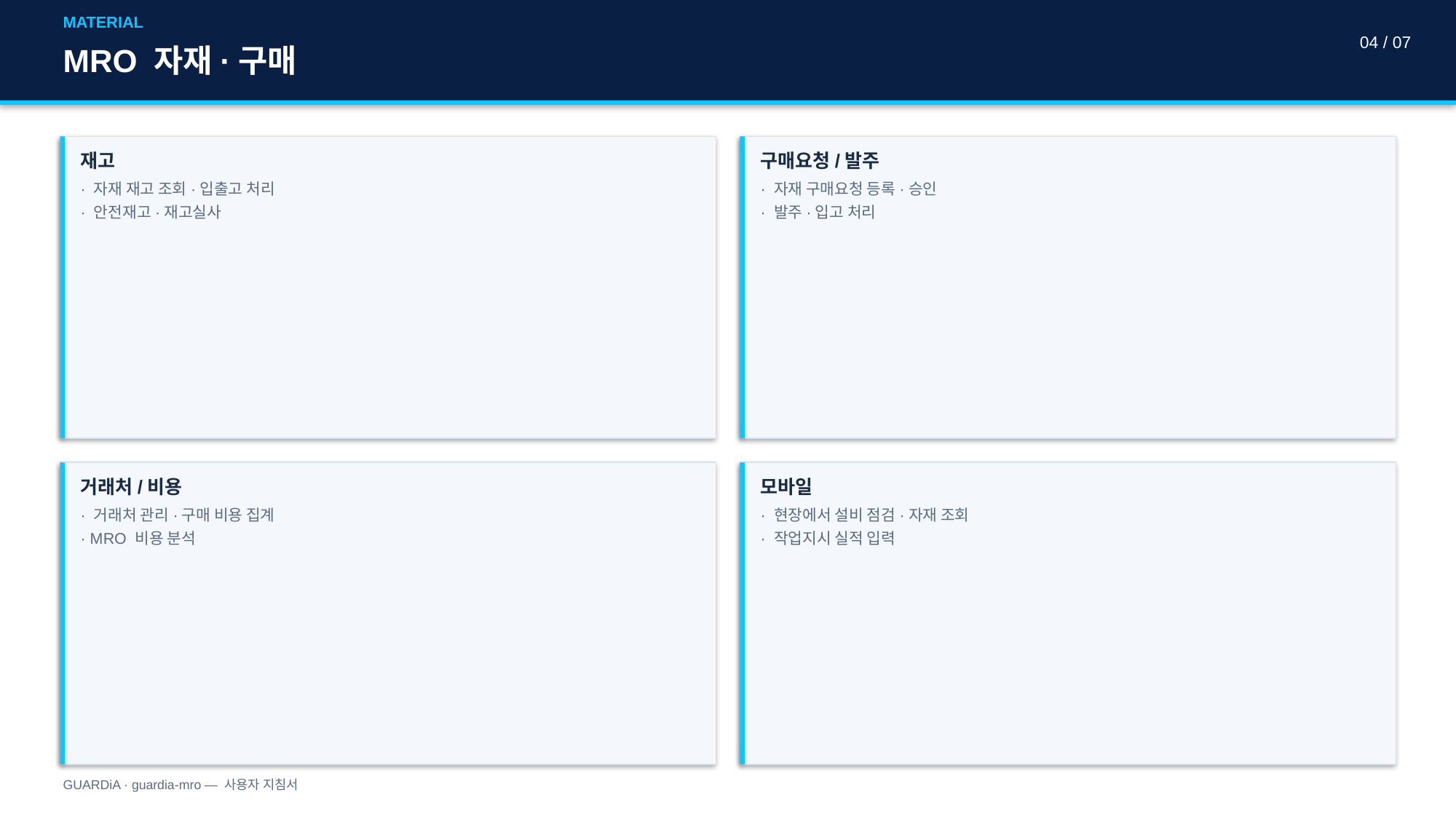

MATERIAL
04 / 07
MRO 자재·구매

재고
· 자재 재고 조회·입출고 처리
· 안전재고·재고실사
구매요청/발주
· 자재 구매요청 등록·승인
· 발주·입고 처리

거래처/비용
· 거래처 관리·구매 비용 집계
· MRO 비용 분석
모바일
· 현장에서 설비 점검·자재 조회
· 작업지시 실적 입력
GUARDiA · guardia-mro — 사용자 지침서